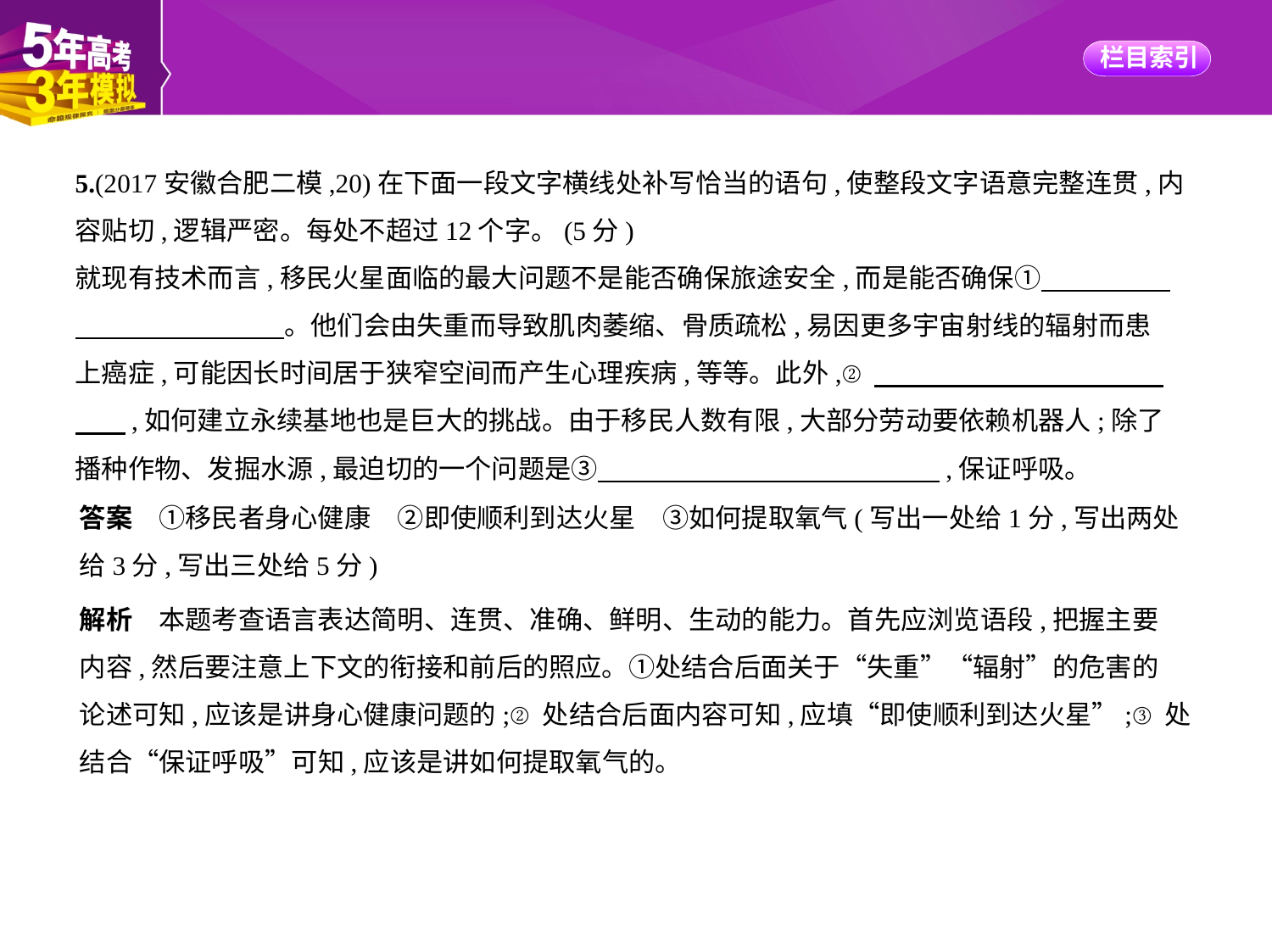

5.(2017安徽合肥二模,20)在下面一段文字横线处补写恰当的语句,使整段文字语意完整连贯,内
容贴切,逻辑严密。每处不超过12个字。(5分)
就现有技术而言,移民火星面临的最大问题不是能否确保旅途安全,而是能否确保①　　　　    
　　　　　　　    。他们会由失重而导致肌肉萎缩、骨质疏松,易因更多宇宙射线的辐射而患
上癌症,可能因长时间居于狭窄空间而产生心理疾病,等等。此外,②　　　　　　　　　　    
　    ,如何建立永续基地也是巨大的挑战。由于移民人数有限,大部分劳动要依赖机器人;除了
播种作物、发掘水源,最迫切的一个问题是③　　　　　　　　　　　　    ,保证呼吸。
答案　①移民者身心健康　②即使顺利到达火星　③如何提取氧气(写出一处给1分,写出两处
给3分,写出三处给5分)
解析　本题考查语言表达简明、连贯、准确、鲜明、生动的能力。首先应浏览语段,把握主要
内容,然后要注意上下文的衔接和前后的照应。①处结合后面关于“失重”“辐射”的危害的
论述可知,应该是讲身心健康问题的;②处结合后面内容可知,应填“即使顺利到达火星”;③处
结合“保证呼吸”可知,应该是讲如何提取氧气的。